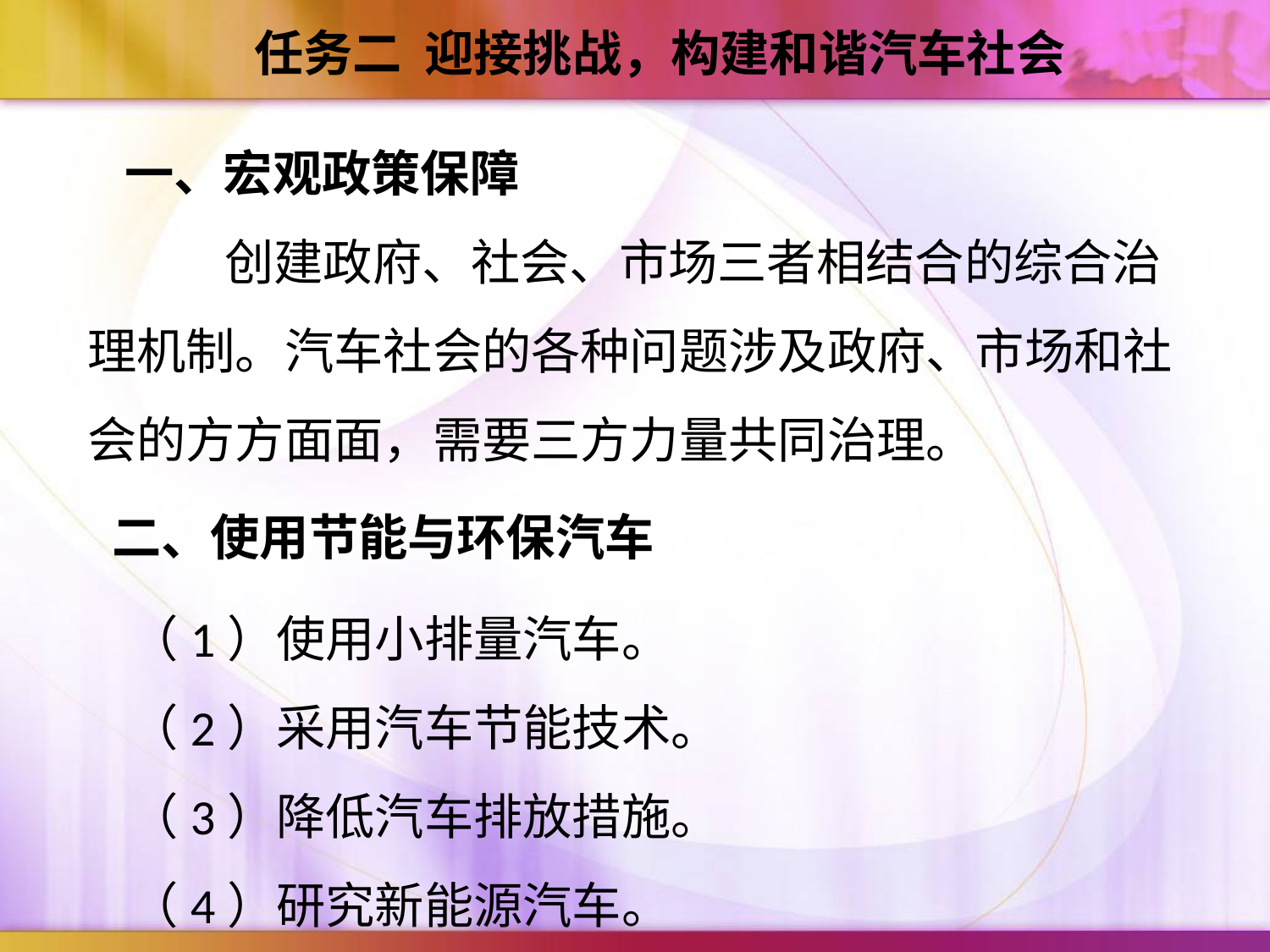

任务二  迎接挑战，构建和谐汽车社会
一、宏观政策保障
        创建政府、社会、市场三者相结合的综合治理机制。汽车社会的各种问题涉及政府、市场和社会的方方面面，需要三方力量共同治理。
二、使用节能与环保汽车
（1）使用小排量汽车。
（2）采用汽车节能技术。
（3）降低汽车排放措施。
（4）研究新能源汽车。